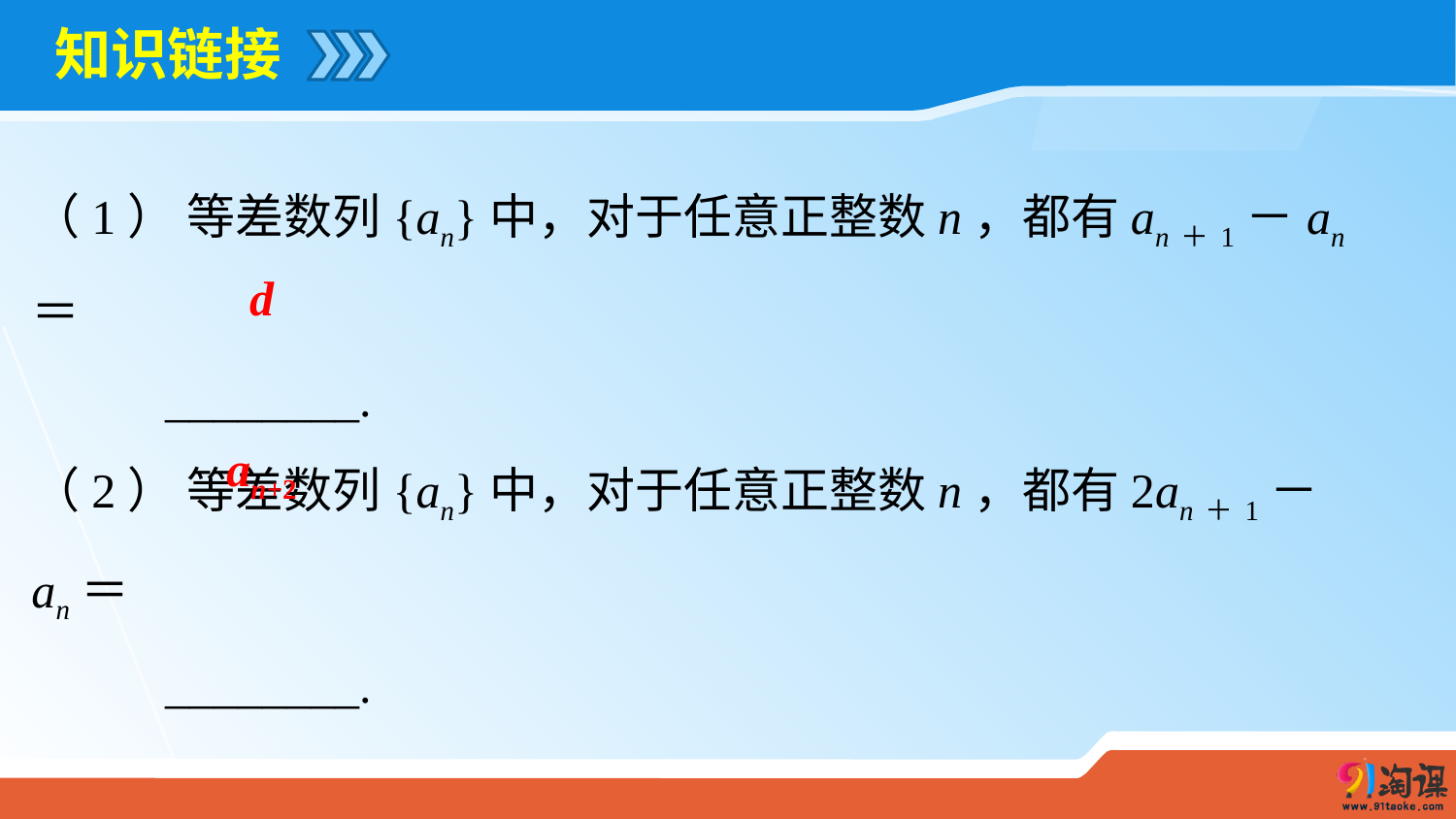

# 知识链接
（1） 等差数列{an}中，对于任意正整数n，都有an＋1－an＝
           ________.
（2） 等差数列{an}中，对于任意正整数n，都有2an＋1－an＝
           ________.
d
an+2